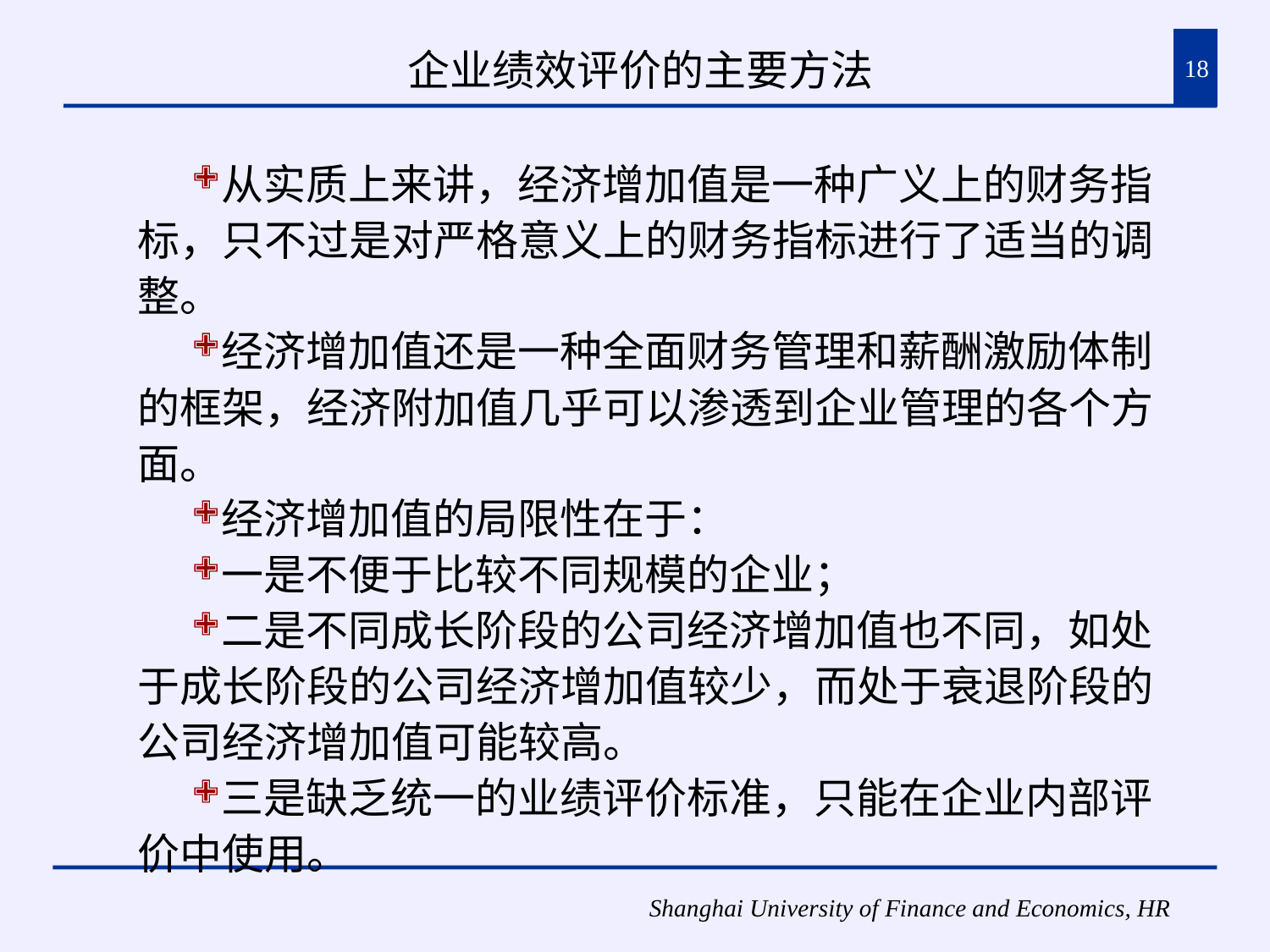

# 企业绩效评价的主要方法
18
从实质上来讲，经济增加值是一种广义上的财务指标，只不过是对严格意义上的财务指标进行了适当的调整。
经济增加值还是一种全面财务管理和薪酬激励体制的框架，经济附加值几乎可以渗透到企业管理的各个方面。
经济增加值的局限性在于：
一是不便于比较不同规模的企业；
二是不同成长阶段的公司经济增加值也不同，如处于成长阶段的公司经济增加值较少，而处于衰退阶段的公司经济增加值可能较高。
三是缺乏统一的业绩评价标准，只能在企业内部评价中使用。